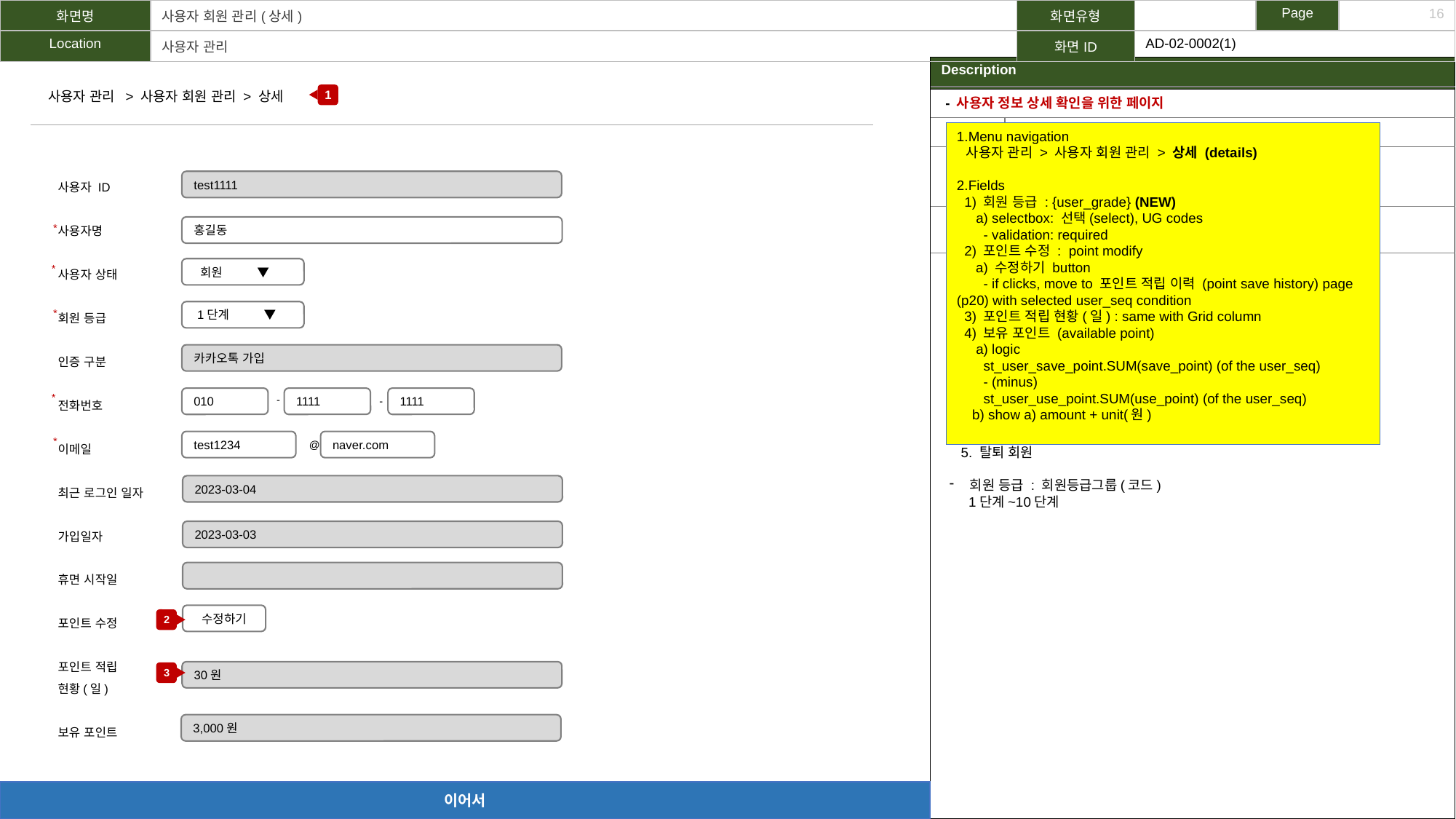

| 화면명 | 사용자 회원 관리(상세) | 화면유형 |  | Page |  |
| --- | --- | --- | --- | --- | --- |
| Location | 사용자 관리 | 화면ID | AD-02-0002(1) |  |  |
16
| Description |
| --- |
|  |
1

사용자 관리  > 사용자 회원 관리 > 상세
| - 사용자 정보 상세 확인을 위한 페이지 |  |
| --- | --- |
| 1 | - 내비게이션 |
| 2 | - 수정하기 버튼 / [포인트 적립 이력]페이지\*에서 해당 사용자 정보만 필터링하여 표시된 화면으로 이동 \*AD-03-0001 |
| 3 | - 일 최대 적립을 넘는지 관리자가 확인하기 위한 영역 (사용자의 적립 현황을 안내) |
1.Menu navigation
  사용자 관리 > 사용자 회원 관리 > 상세 (details)

2.Fields
  1) 회원 등급 : {user_grade} (NEW)
     a) selectbox: 선택(select), UG codes
       - validation: required
  2) 포인트 수정 :  point modify
     a) 수정하기 button
       - if clicks, move to 포인트 적립 이력 (point save history) page (p20) with selected user_seq condition
  3) 포인트 적립 현황(일) : same with Grid column
  4) 보유 포인트 (available point)
     a) logic
       st_user_save_point.SUM(save_point) (of the user_seq)
       - (minus)
       st_user_use_point.SUM(use_point) (of the user_seq)
    b) show a) amount + unit(원)

사용자 ID

사용자명

사용자 상태

회원 등급

인증 구분

전화번호

이메일

최근 로그인 일자

가입일자

휴면 시작일

포인트 수정

포인트 적립
현황(일)

보유 포인트
test1111
*
홍길동
- 상세 정보 중 *은 필수 정보, 회색 영역은 변경 불가 영역

*
 회원          ▼
- 인증 구분 : 회원가입그룹(코드)
   1. 이메일 가입
   2. 카카오톡 가입
   3. 네이버 가입

- 사용자 상태 : 사용자상태그룹(코드)
   1. 회원
   2. 신청 중
   3. 회원 정지
   4. 휴면 회원
   5. 탈퇴 회원

회원 등급 : 회원등급그룹(코드)
     1단계~10단계
*
 1단계          ▼
카카오톡 가입
*
-
010
1111
1111
-
*
test1234
naver.com
@
2023-03-04
2023-03-03

수정하기
2

3

30원
3,000원
이어서